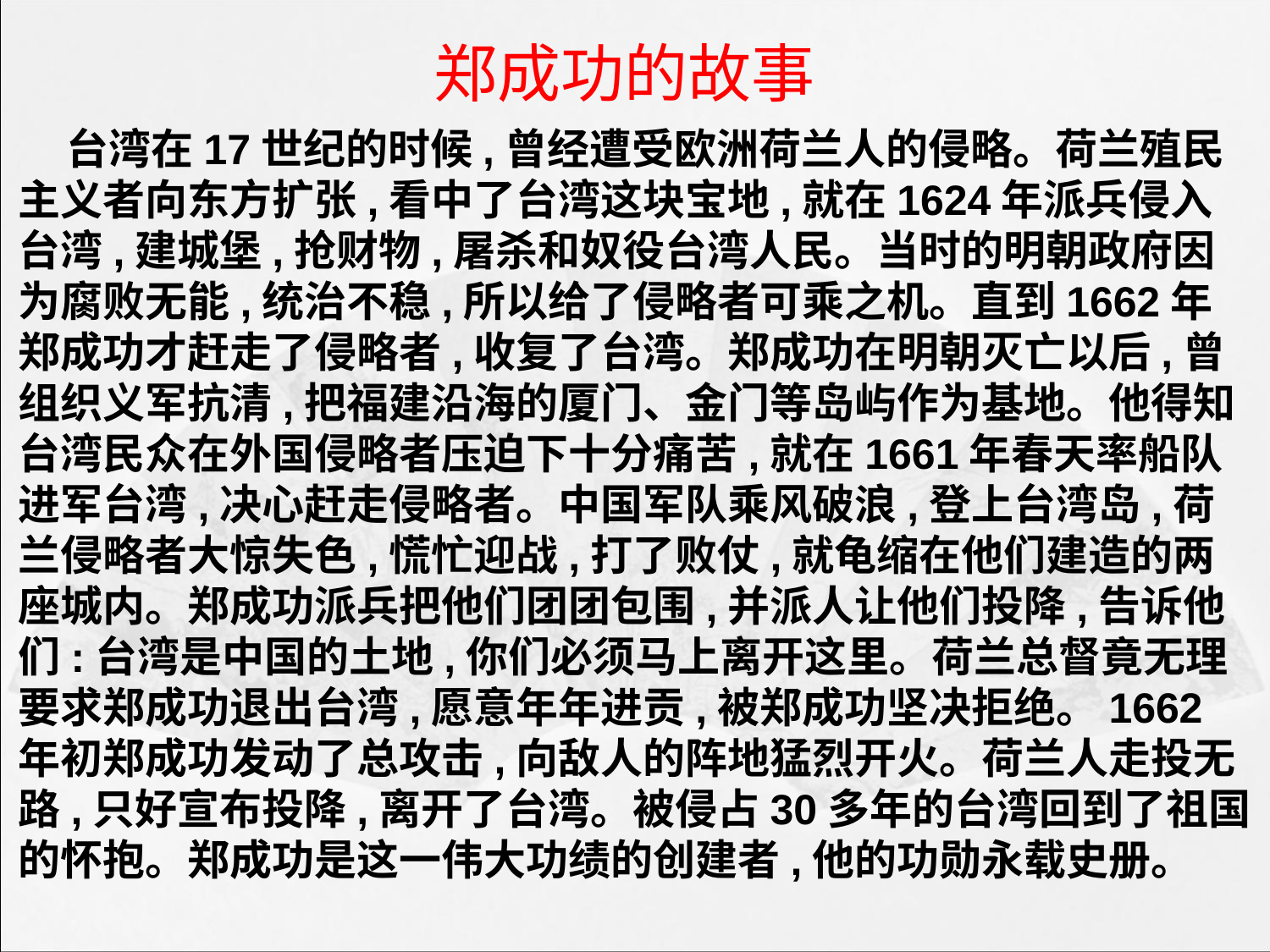

# 郑成功的故事
    台湾在17世纪的时候,曾经遭受欧洲荷兰人的侵略。荷兰殖民主义者向东方扩张,看中了台湾这块宝地,就在1624年派兵侵入台湾,建城堡,抢财物,屠杀和奴役台湾人民。当时的明朝政府因为腐败无能,统治不稳,所以给了侵略者可乘之机。直到1662年郑成功才赶走了侵略者,收复了台湾。郑成功在明朝灭亡以后,曾组织义军抗清,把福建沿海的厦门、金门等岛屿作为基地。他得知台湾民众在外国侵略者压迫下十分痛苦,就在1661年春天率船队进军台湾,决心赶走侵略者。中国军队乘风破浪,登上台湾岛,荷兰侵略者大惊失色,慌忙迎战,打了败仗,就龟缩在他们建造的两座城内。郑成功派兵把他们团团包围,并派人让他们投降,告诉他们:台湾是中国的土地,你们必须马上离开这里。荷兰总督竟无理要求郑成功退出台湾,愿意年年进贡,被郑成功坚决拒绝。1662年初郑成功发动了总攻击,向敌人的阵地猛烈开火。荷兰人走投无路,只好宣布投降,离开了台湾。被侵占30多年的台湾回到了祖国的怀抱。郑成功是这一伟大功绩的创建者,他的功勋永载史册。